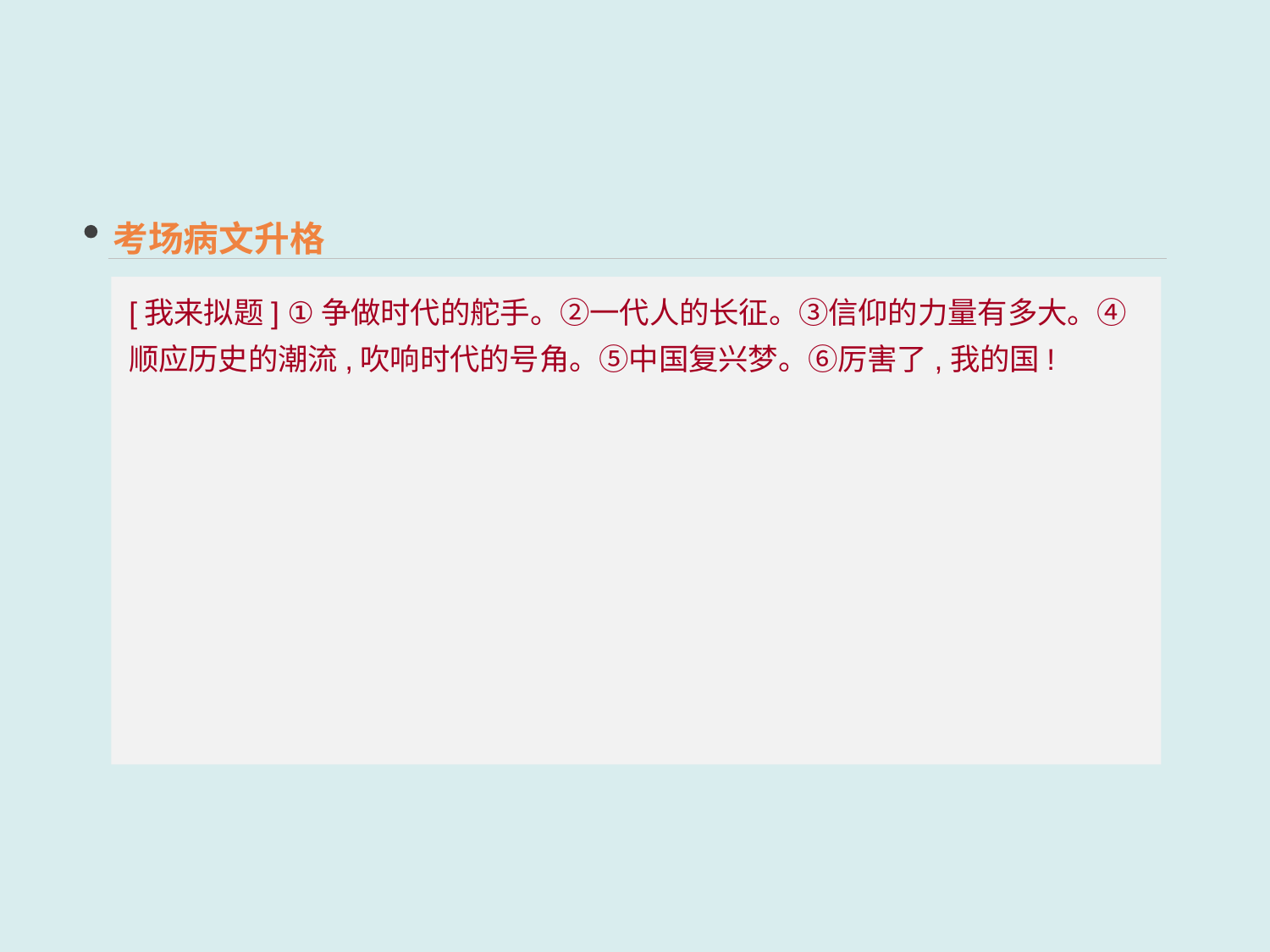

考场病文升格

[我来拟题] ①争做时代的舵手。②一代人的长征。③信仰的力量有多大。④顺应历史的潮流,吹响时代的号角。⑤中国复兴梦。⑥厉害了,我的国!